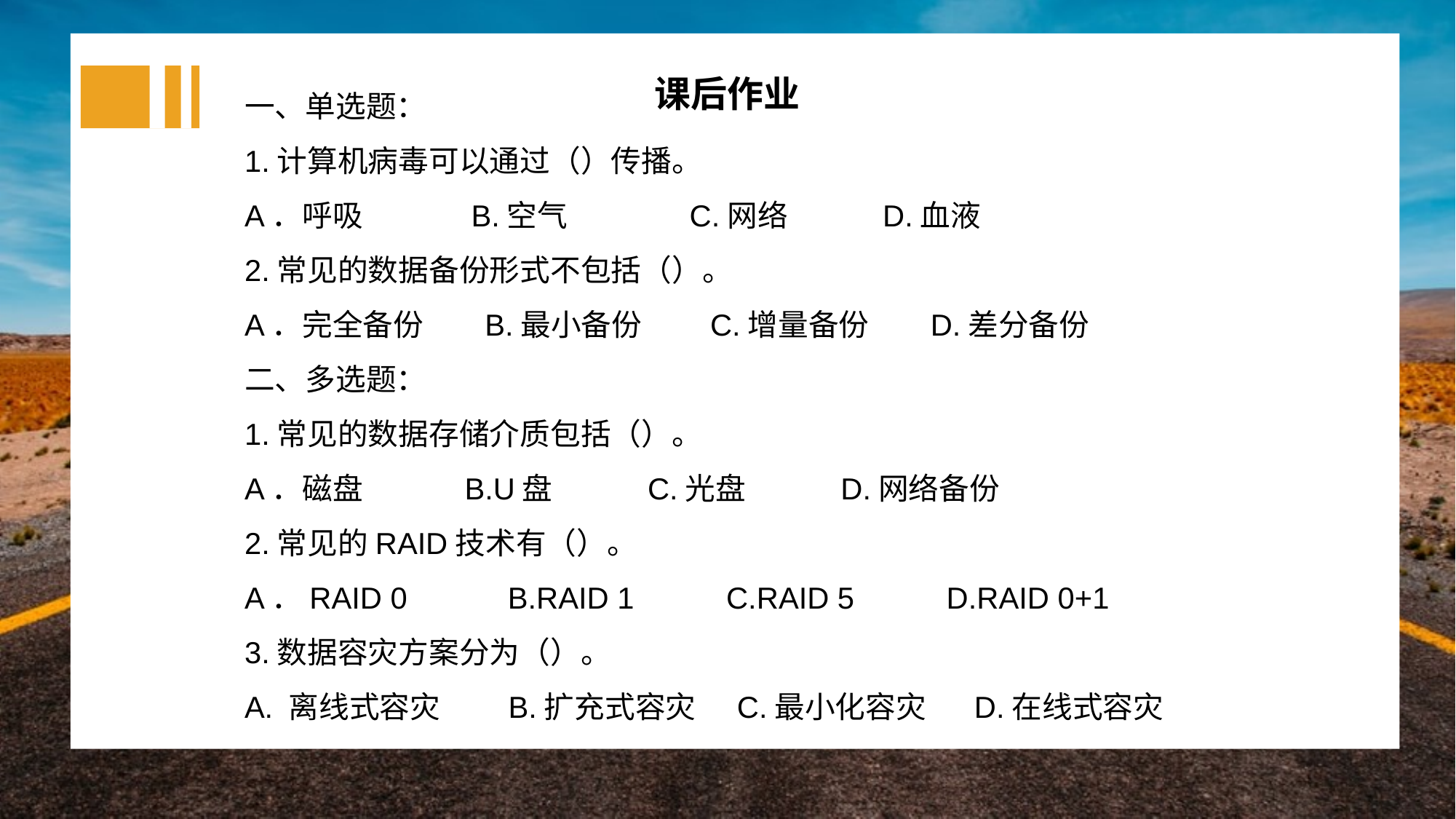

一、单选题：
1.计算机病毒可以通过（）传播。
A．呼吸               B.空气                 C.网络             D.血液
2.常见的数据备份形式不包括（）。
A．完全备份        B.最小备份         C.增量备份        D.差分备份
二、多选题：
1.常见的数据存储介质包括（）。
A．磁盘              B.U盘             C.光盘             D.网络备份
2.常见的RAID技术有（）。
A．RAID 0            B.RAID 1           C.RAID 5           D.RAID 0+1
3.数据容灾方案分为（）。
A. 离线式容灾         B.扩充式容灾     C.最小化容灾      D.在线式容灾

课后作业